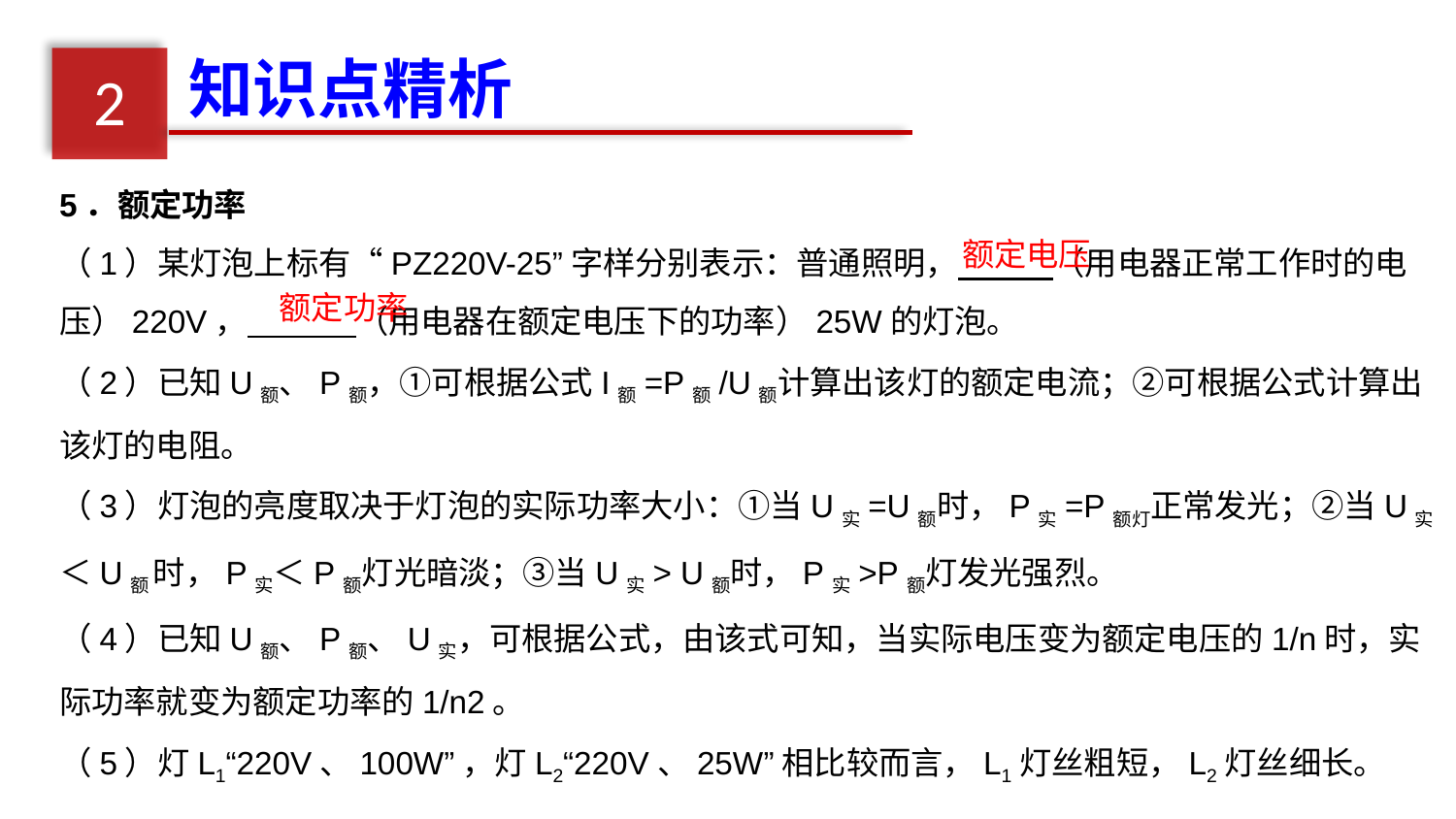

知识点精析

2
5．额定功率
（1）某灯泡上标有“PZ220V-25”字样分别表示：普通照明，             （用电器正常工作时的电压）220V，               （用电器在额定电压下的功率）25W的灯泡。
（2）已知U额、P额，①可根据公式I额=P额/U额计算出该灯的额定电流；②可根据公式计算出该灯的电阻。
（3）灯泡的亮度取决于灯泡的实际功率大小：①当U实=U额时，P实=P额灯正常发光；②当U实＜U额 时，P实＜P额灯光暗淡；③当U实> U额时，P实>P额灯发光强烈。
（4）已知U额、P额、U实，可根据公式，由该式可知，当实际电压变为额定电压的1/n时，实际功率就变为额定功率的1/n2。
（5）灯L1“220V、100W”，灯L2“220V、25W”相比较而言，L1灯丝粗短，L2灯丝细长。
额定电压
额定功率